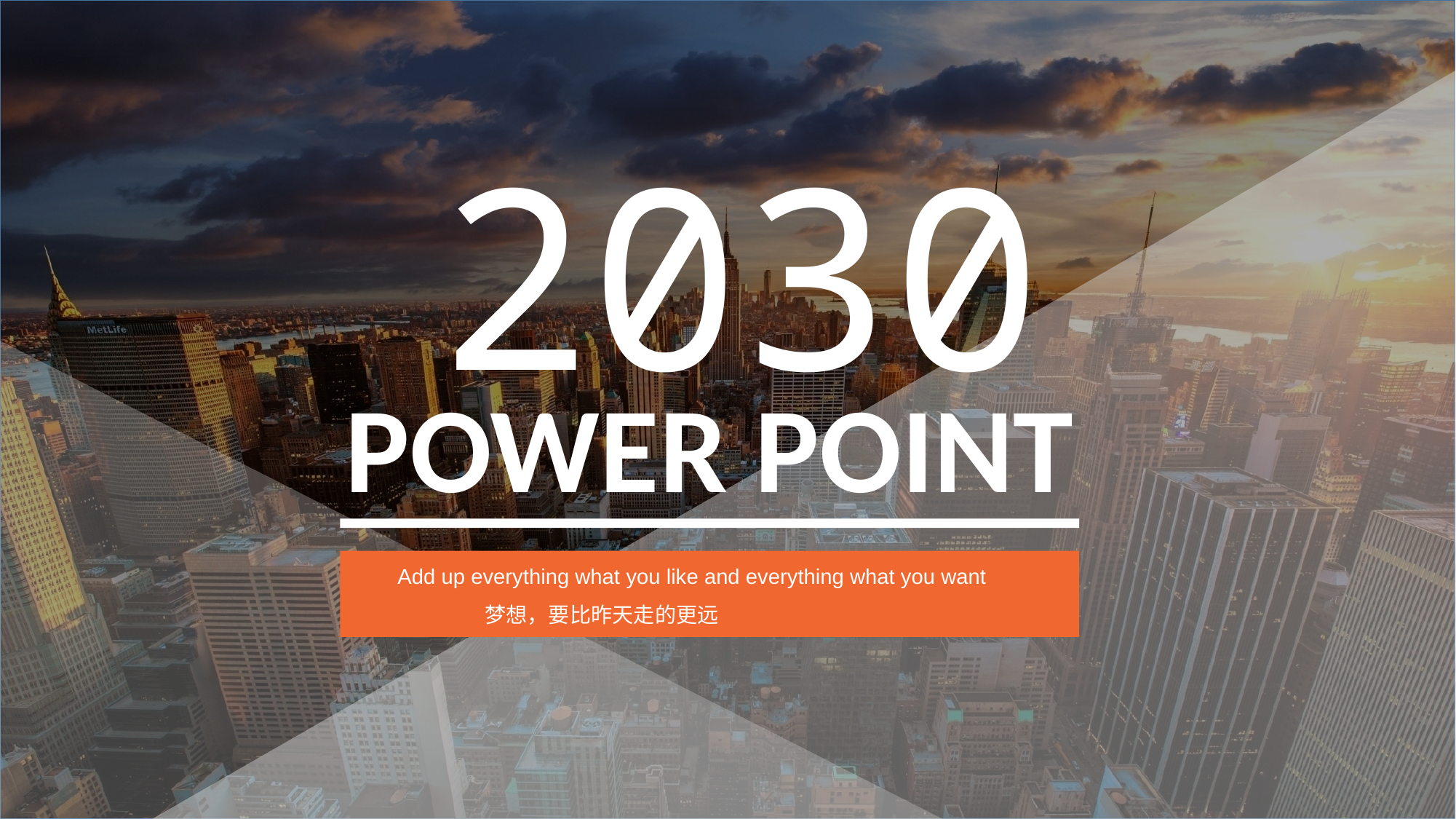

2030
POWER POINT

 Add up everything what you like and everything what you want
                                                                   梦想，要比昨天走的更远